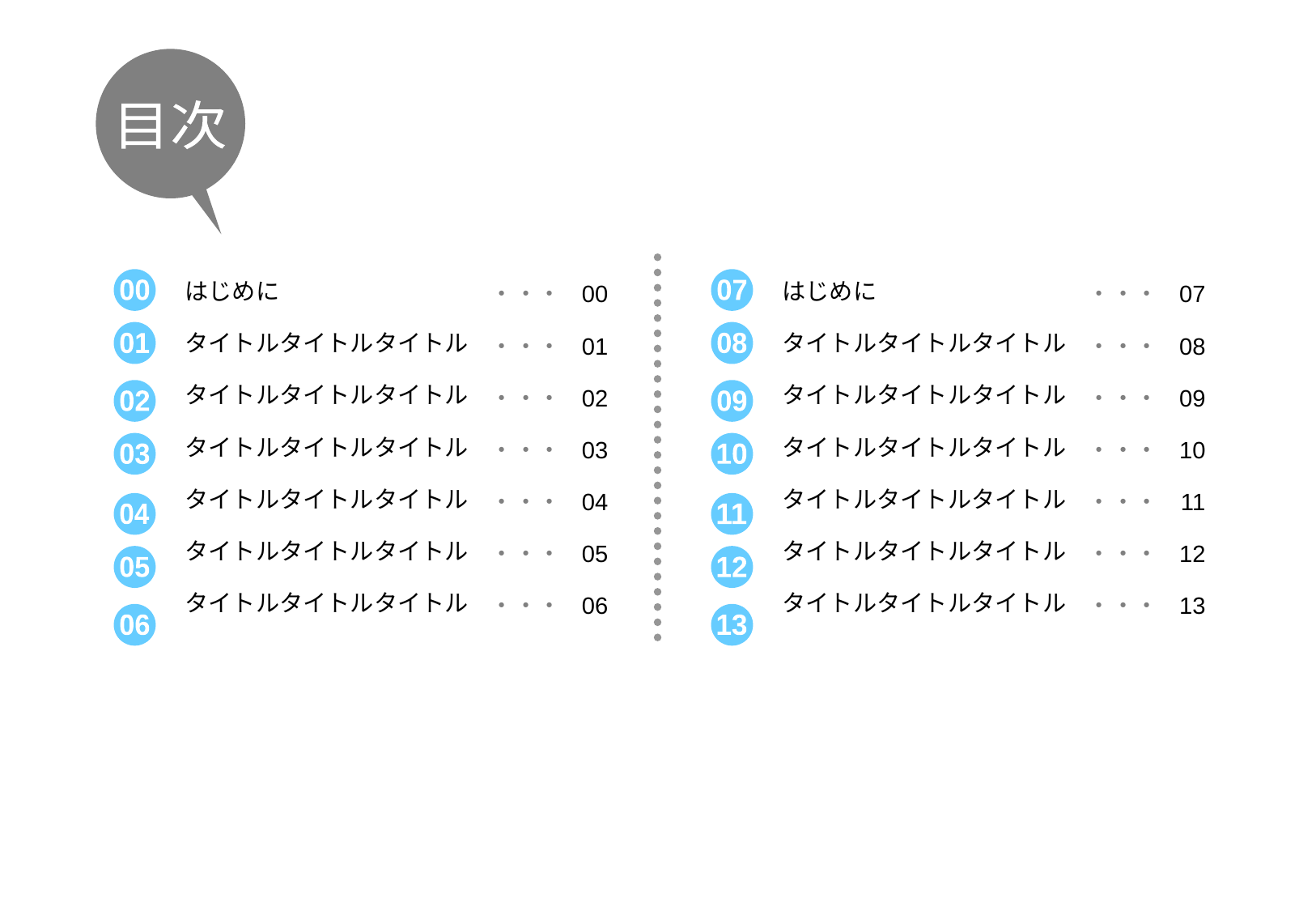

目次

はじめに
タイトルタイトルタイトル
タイトルタイトルタイトル
タイトルタイトルタイトル
タイトルタイトルタイトル
タイトルタイトルタイトル
タイトルタイトルタイトル
はじめに
タイトルタイトルタイトル
タイトルタイトルタイトル
タイトルタイトルタイトル
タイトルタイトルタイトル
タイトルタイトルタイトル
タイトルタイトルタイトル
・・・
・・・
・・・
・・・
・・・
・・・
・・・
00
01
02
03
04
05
06
・・・
・・・
・・・
・・・
・・・
・・・
・・・
07
08
09
10
11
12
13
00
07

01
08

02
09

03
10

04
11

05
12

06
13